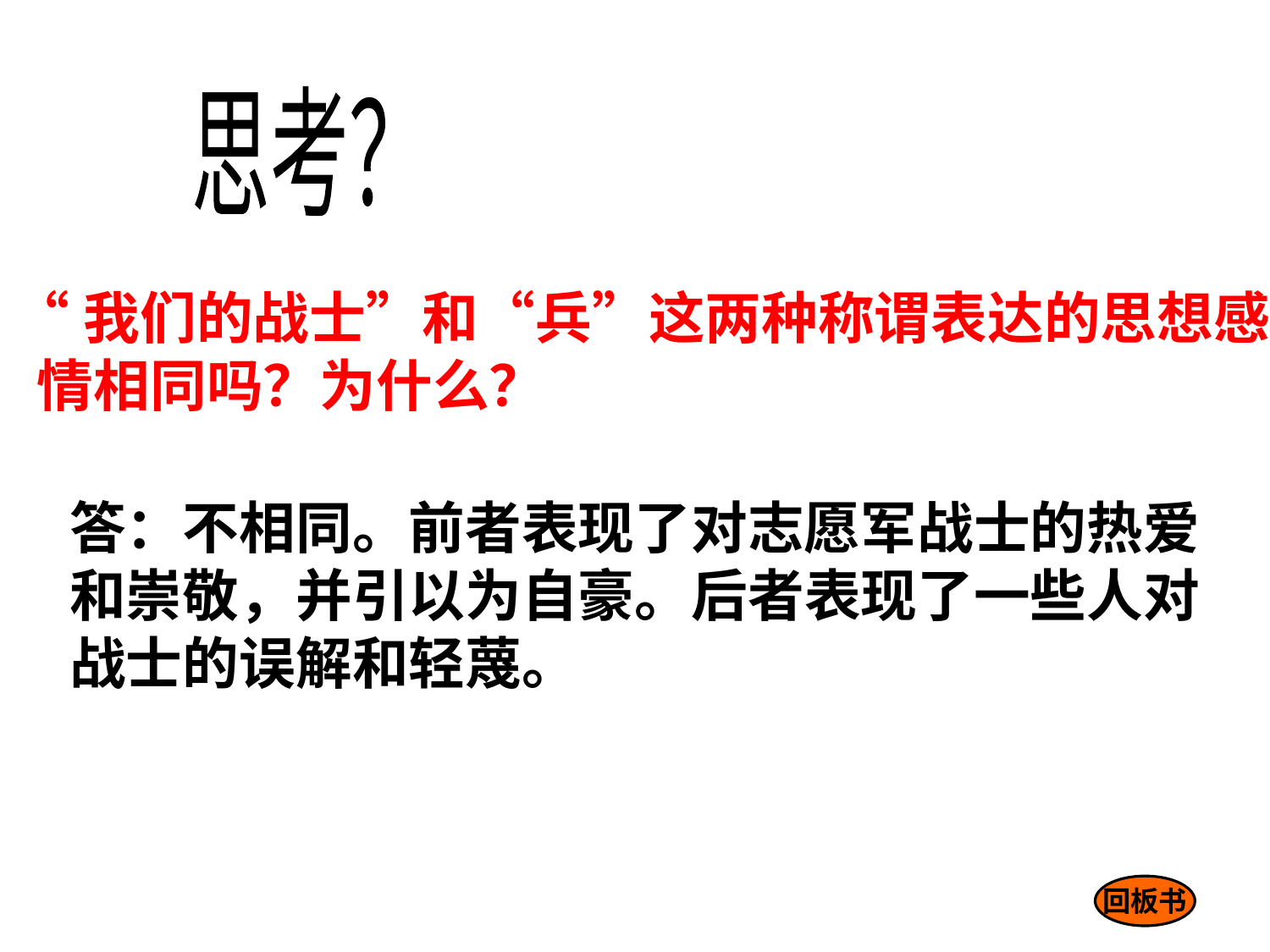

思考？
 “我们的战士”和“兵”这两种称谓表达的思想感
   情相同吗？为什么？
答：不相同。前者表现了对志愿军战士的热爱
和崇敬，并引以为自豪。后者表现了一些人对
战士的误解和轻蔑。
回板书